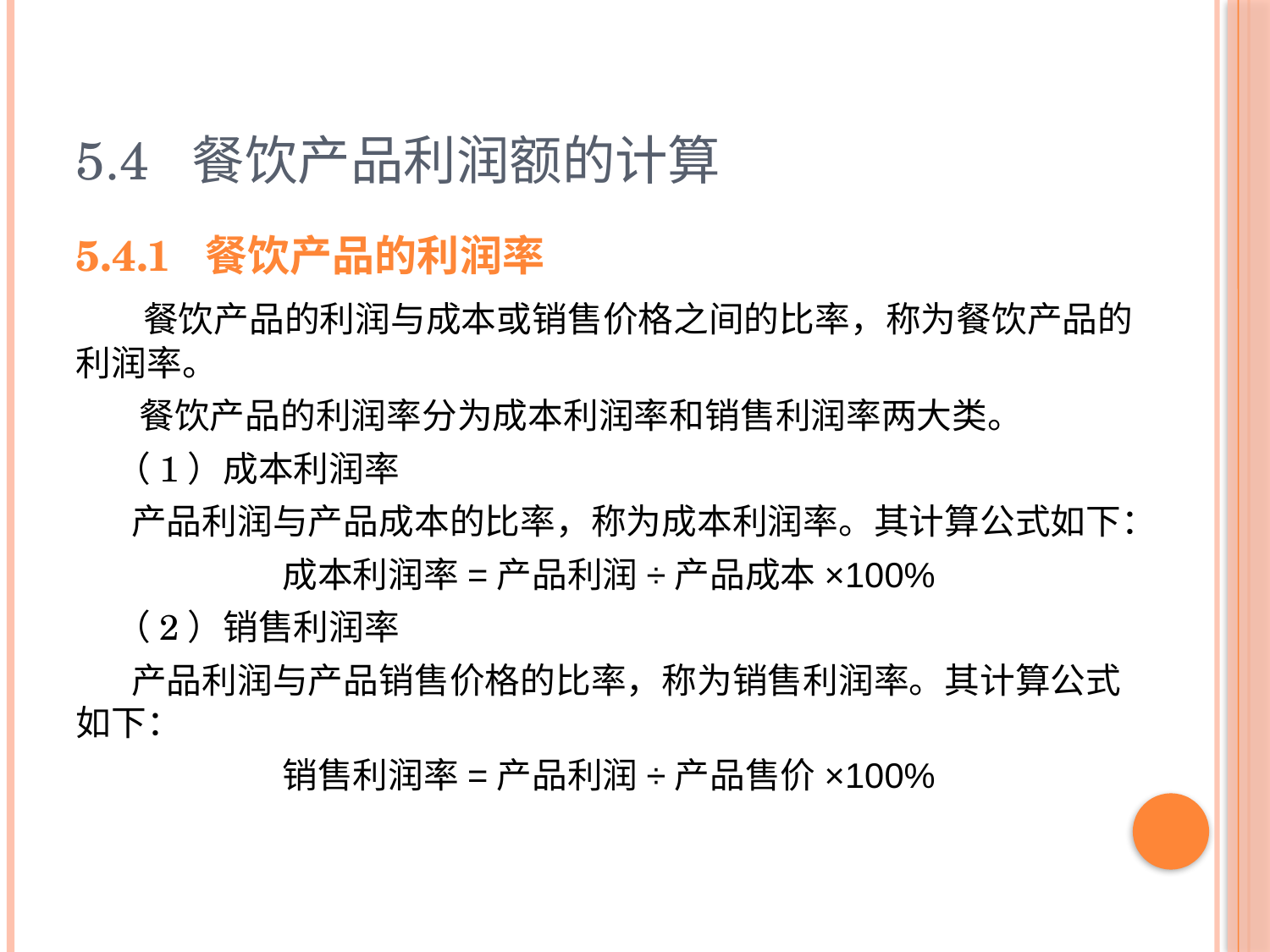

# 5.4  餐饮产品利润额的计算
5.4.1  餐饮产品的利润率
      餐饮产品的利润与成本或销售价格之间的比率，称为餐饮产品的利润率。
       餐饮产品的利润率分为成本利润率和销售利润率两大类。
    （1）成本利润率
      产品利润与产品成本的比率，称为成本利润率。其计算公式如下：
成本利润率=产品利润÷产品成本×100%
    （2）销售利润率
      产品利润与产品销售价格的比率，称为销售利润率。其计算公式如下：
销售利润率=产品利润÷产品售价×100%